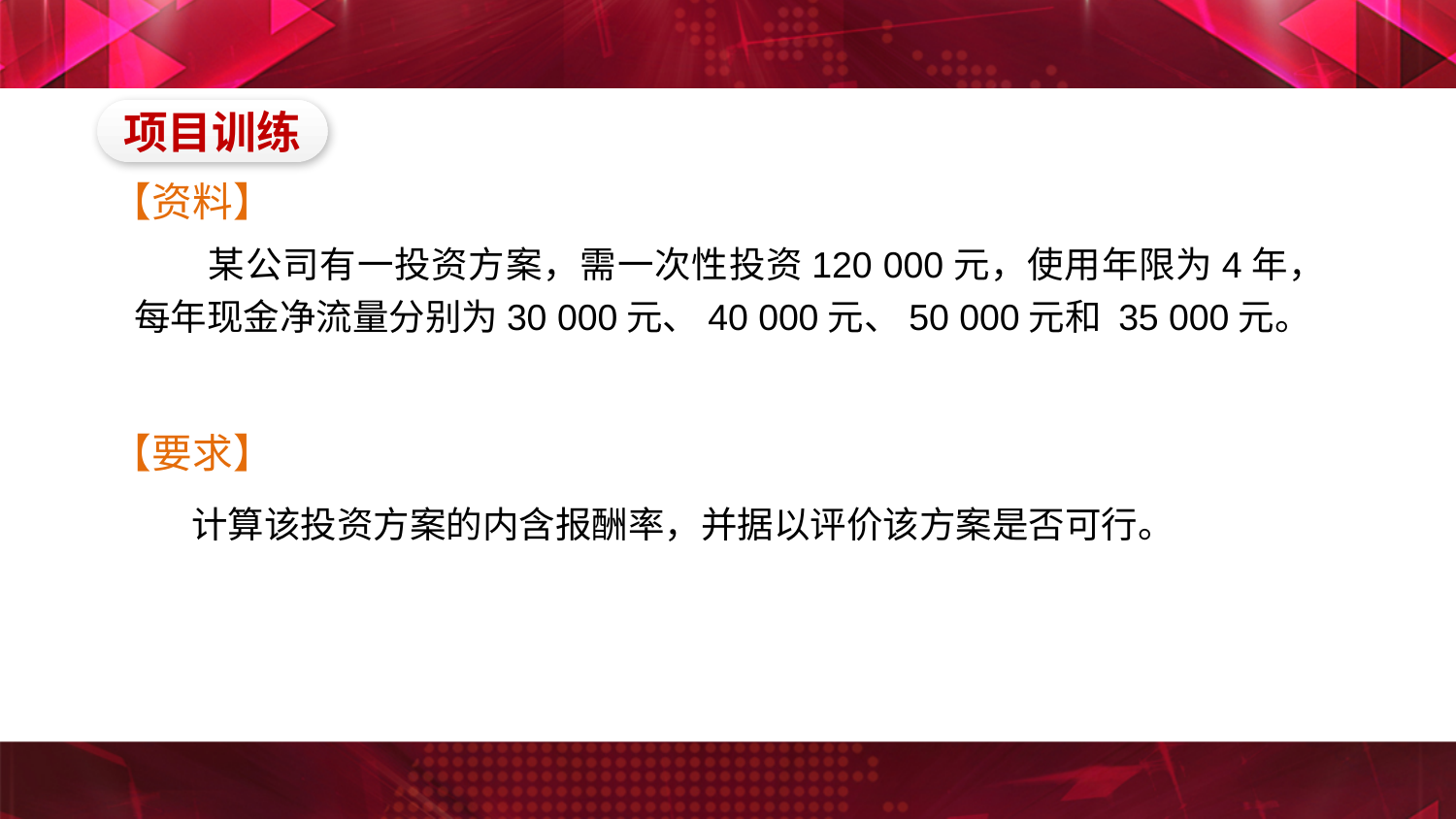

项目训练
【资料】
　　某公司有一投资方案，需一次性投资120 000元，使用年限为4年，每年现金净流量分别为30 000元、40 000元、50 000元和 35 000元。
【要求】
　　计算该投资方案的内含报酬率，并据以评价该方案是否可行。